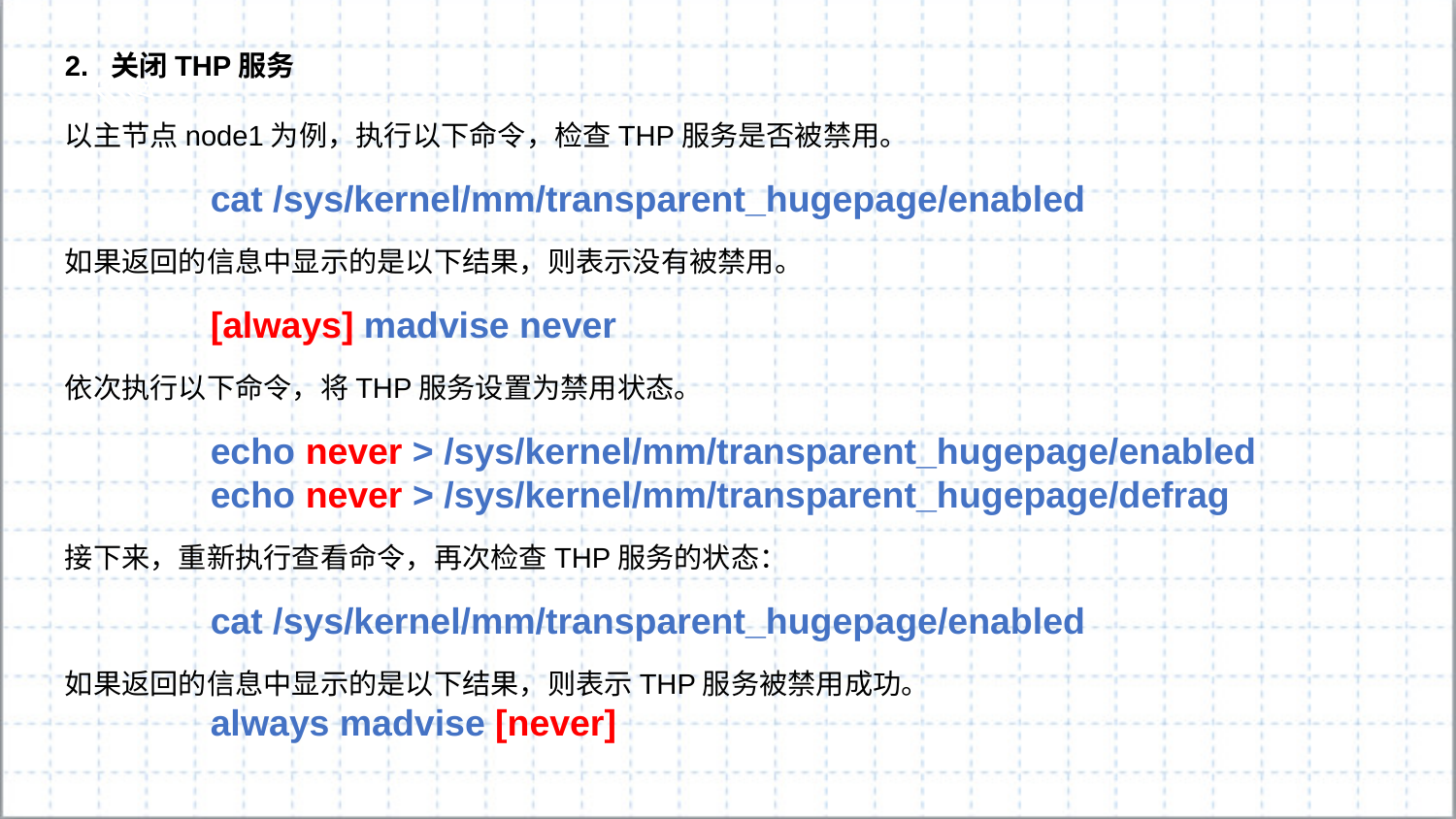

2.  关闭THP服务
以主节点node1为例，执行以下命令，检查THP服务是否被禁用。
	cat /sys/kernel/mm/transparent_hugepage/enabled
如果返回的信息中显示的是以下结果，则表示没有被禁用。
	[always] madvise never
依次执行以下命令，将THP服务设置为禁用状态。
	echo never > /sys/kernel/mm/transparent_hugepage/enabled
	echo never > /sys/kernel/mm/transparent_hugepage/defrag
接下来，重新执行查看命令，再次检查THP服务的状态：
	cat /sys/kernel/mm/transparent_hugepage/enabled
如果返回的信息中显示的是以下结果，则表示THP服务被禁用成功。
	always madvise [never]